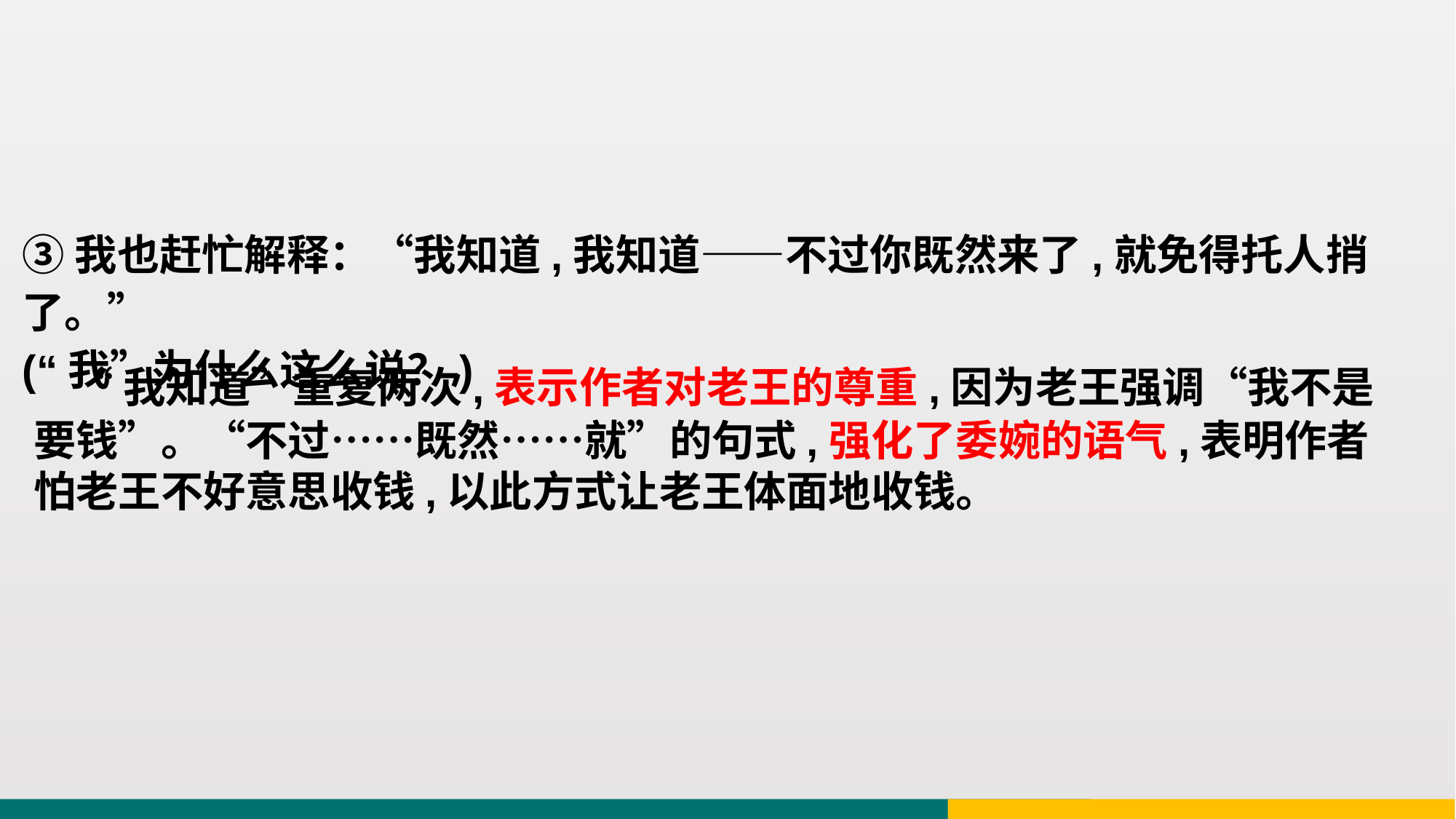

③我也赶忙解释：“我知道,我知道——不过你既然来了,就免得托人捎了。”
(“我”为什么这么说？)
   “我知道”重复两次,表示作者对老王的尊重,因为老王强调“我不是要钱”。“不过……既然……就”的句式,强化了委婉的语气,表明作者怕老王不好意思收钱,以此方式让老王体面地收钱。